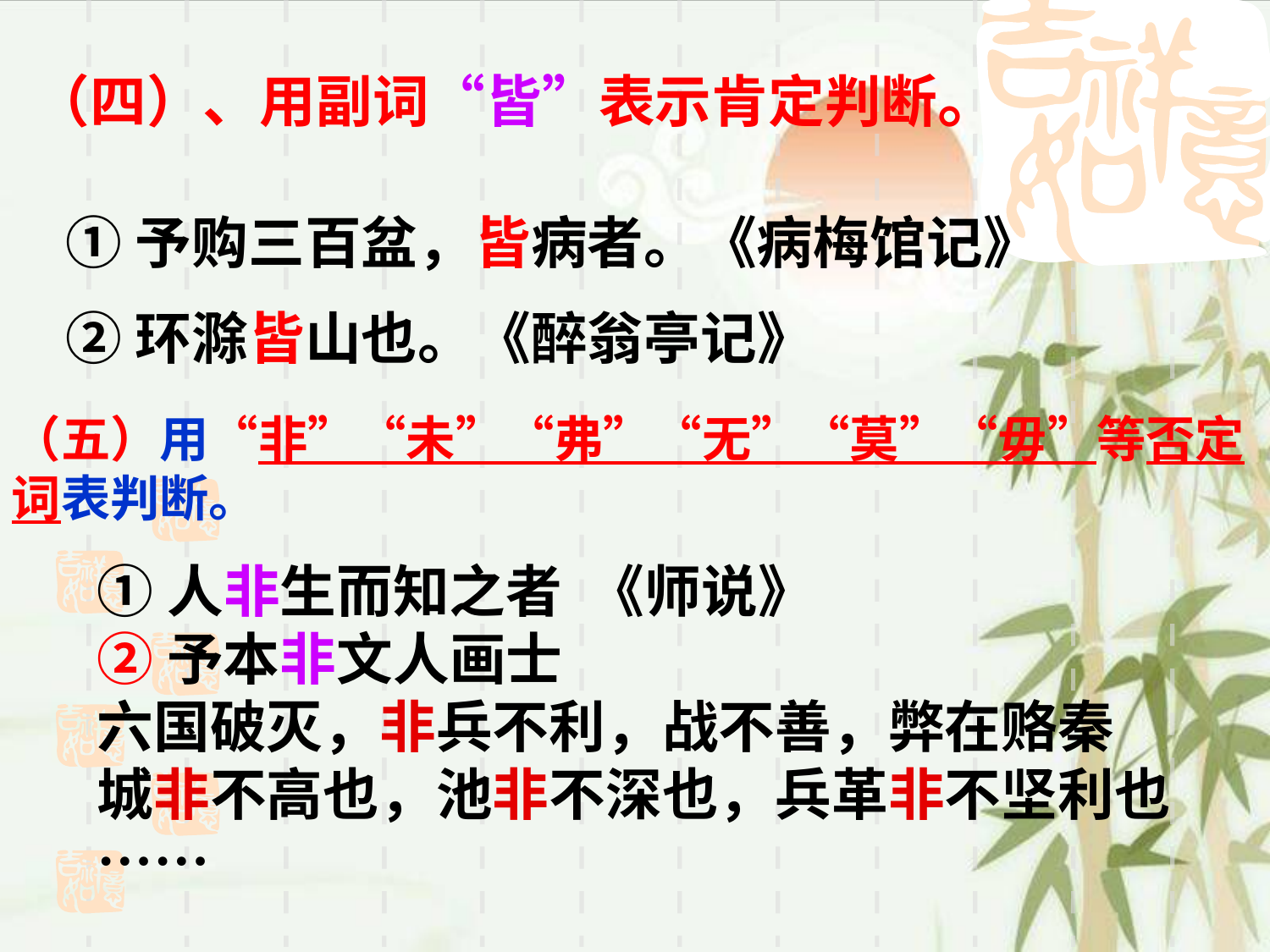

（四）、用副词“皆”表示肯定判断。
①予购三百盆，皆病者。《病梅馆记》
②环滁皆山也。《醉翁亭记》
（五）用“非”“未”“弗”“无”“莫”“毋”等否定词表判断。

①人非生而知之者  《师说》
②予本非文人画士
六国破灭，非兵不利，战不善，弊在赂秦
城非不高也，池非不深也，兵革非不坚利也……